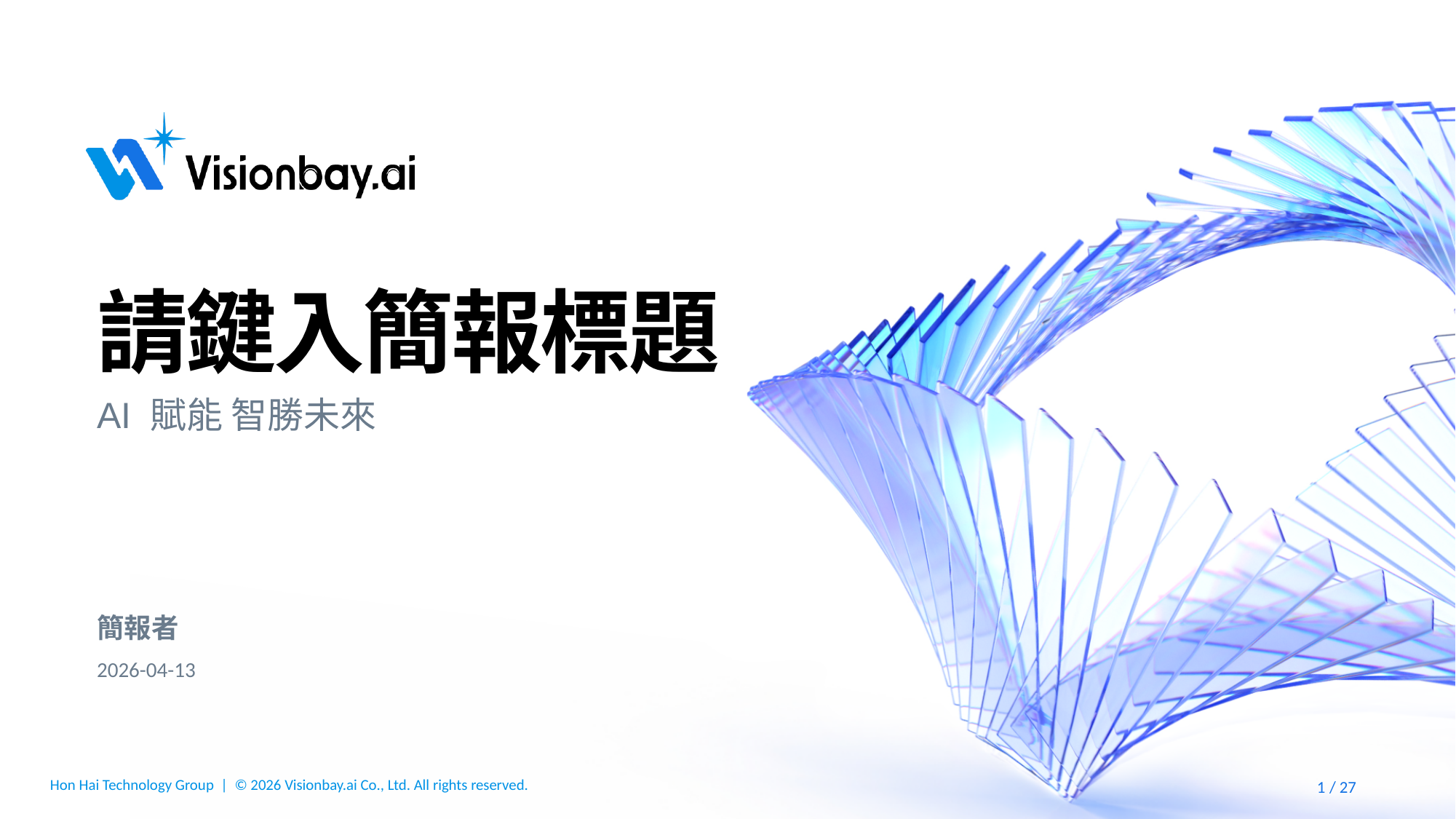

# 請鍵入簡報標題
AI 賦能 智勝未來
簡報者
2026-04-13
27